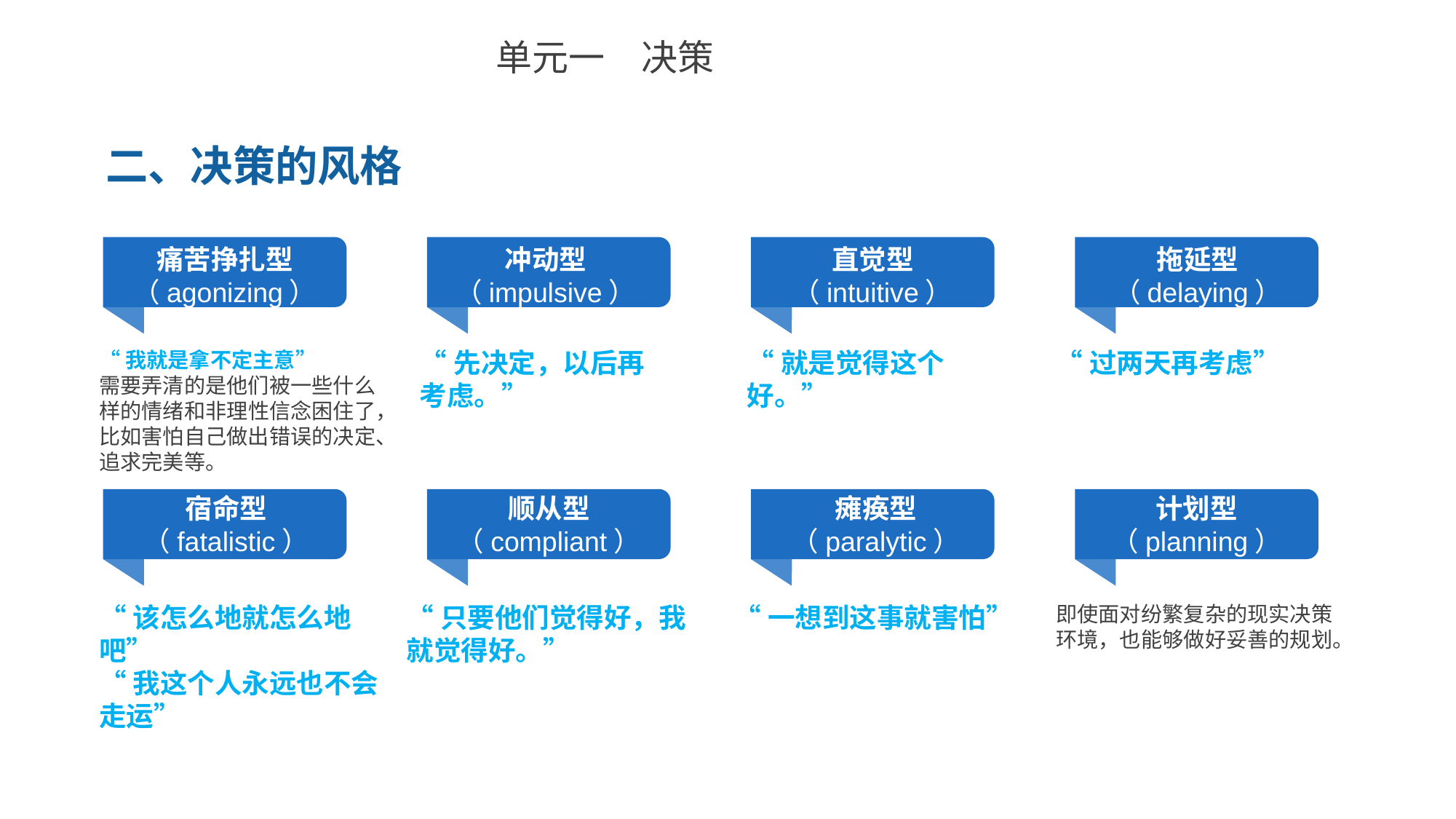

单元一　决策
二、决策的风格

痛苦挣扎型（agonizing）
冲动型（impulsive）
直觉型（intuitive）
拖延型（delaying）

“过两天再考虑”
“先决定，以后再考虑。”
“就是觉得这个好。”
“我就是拿不定主意”
需要弄清的是他们被一些什么样的情绪和非理性信念困住了，比如害怕自己做出错误的决定、追求完美等。
宿命型（fatalistic）
顺从型（compliant）
瘫痪型（paralytic）
计划型（planning）

“该怎么地就怎么地吧”
“我这个人永远也不会走运”
“只要他们觉得好，我就觉得好。”
“一想到这事就害怕”
即使面对纷繁复杂的现实决策环境，也能够做好妥善的规划。